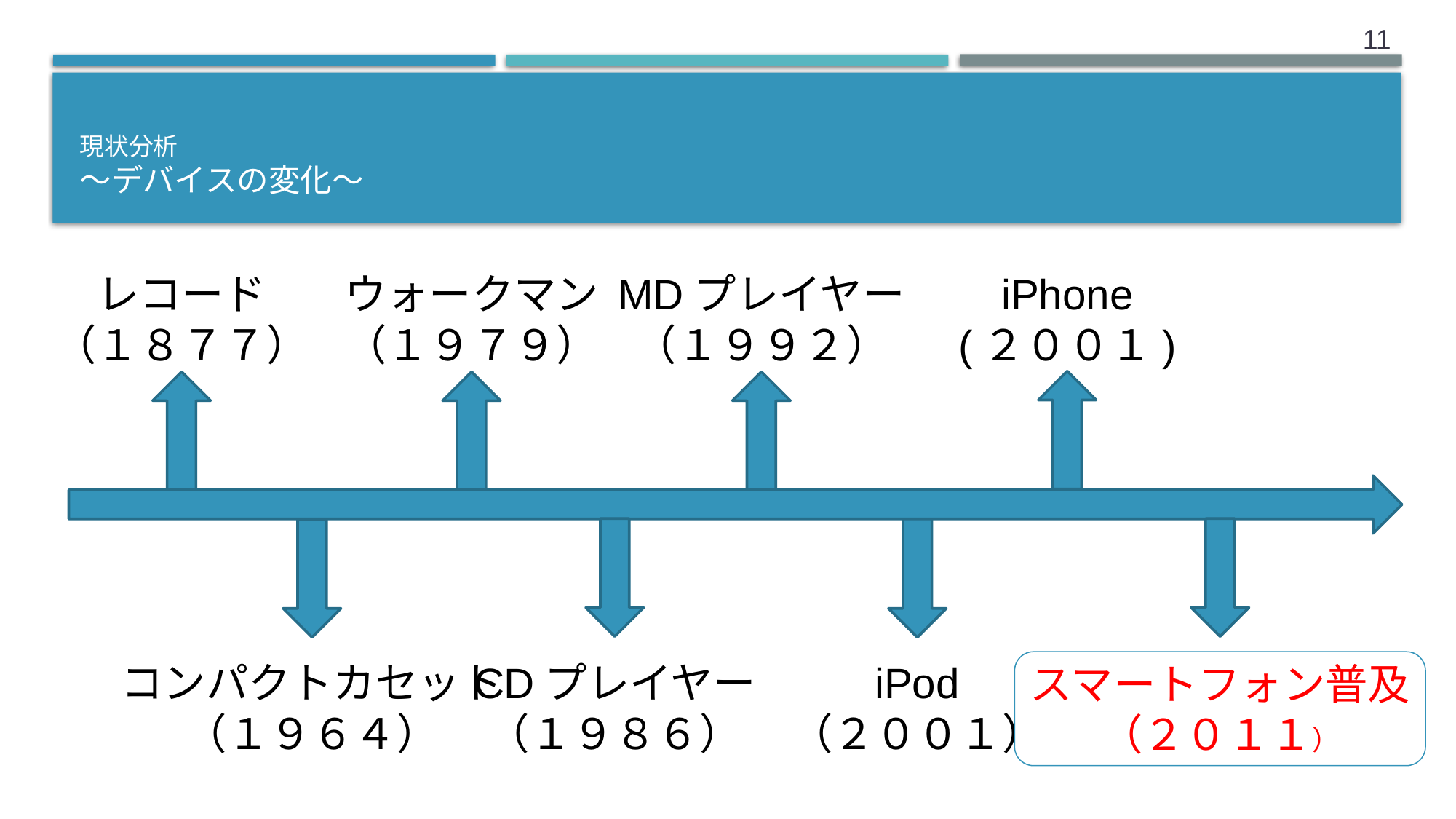

11
# 現状分析 〜デバイスの変化〜
レコード
（１８７７）
ウォークマン
（１９７９）
MDプレイヤー
（１９９２）
iPhone
(２００１)

CDプレイヤー
（１９８６）
iPod
（２００１）
コンパクトカセット
（１９６４）

スマートフォン普及
（２０１１）